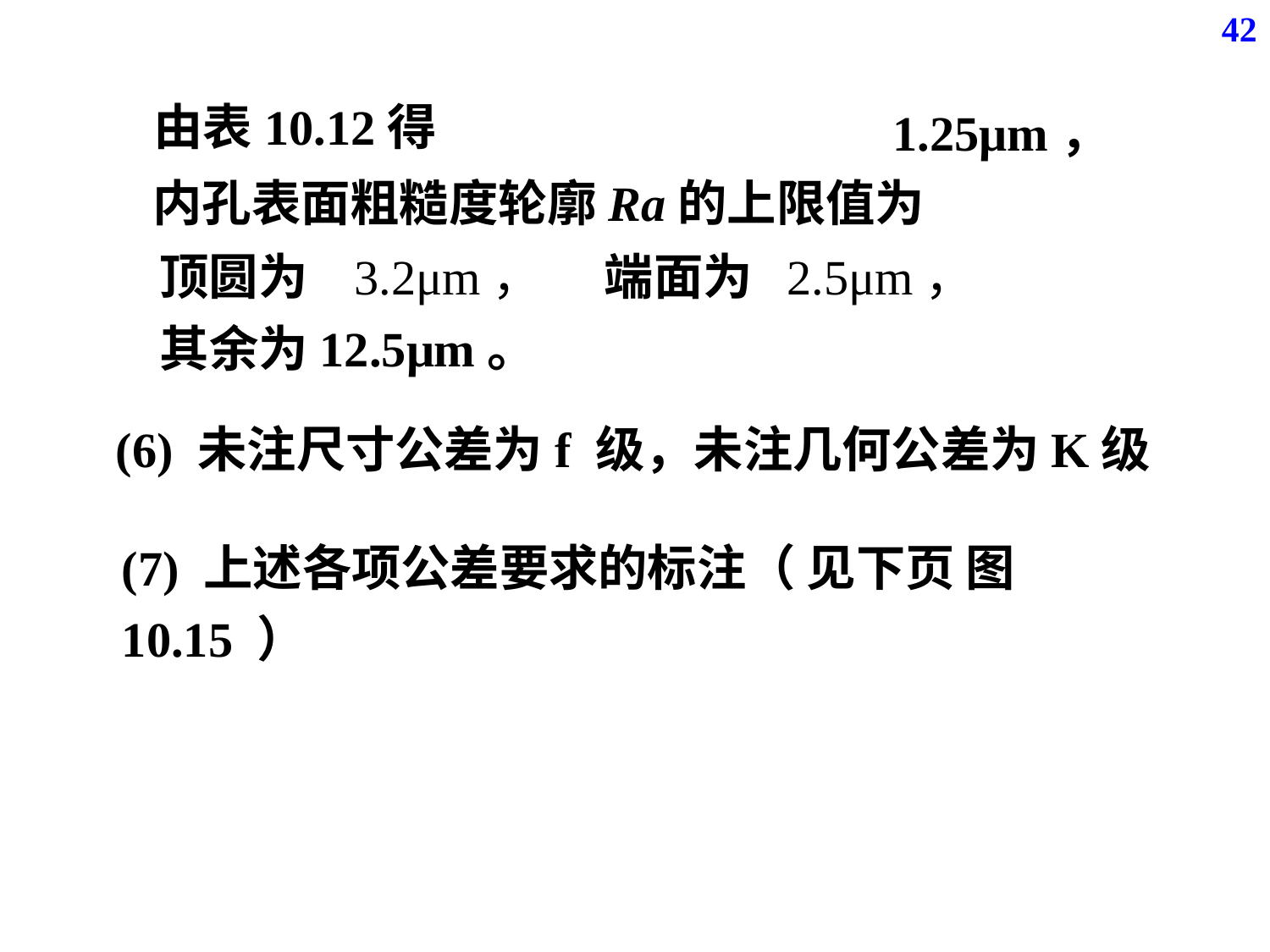

42
由表10.12得
1.25μm，
内孔表面粗糙度轮廓Ra的上限值为
顶圆为
3.2μm，
端面为
2.5μm，
其余为12.5μm。
(6) 未注尺寸公差为f 级，未注几何公差为K级
(7) 上述各项公差要求的标注（ 见下页 图10.15 ）